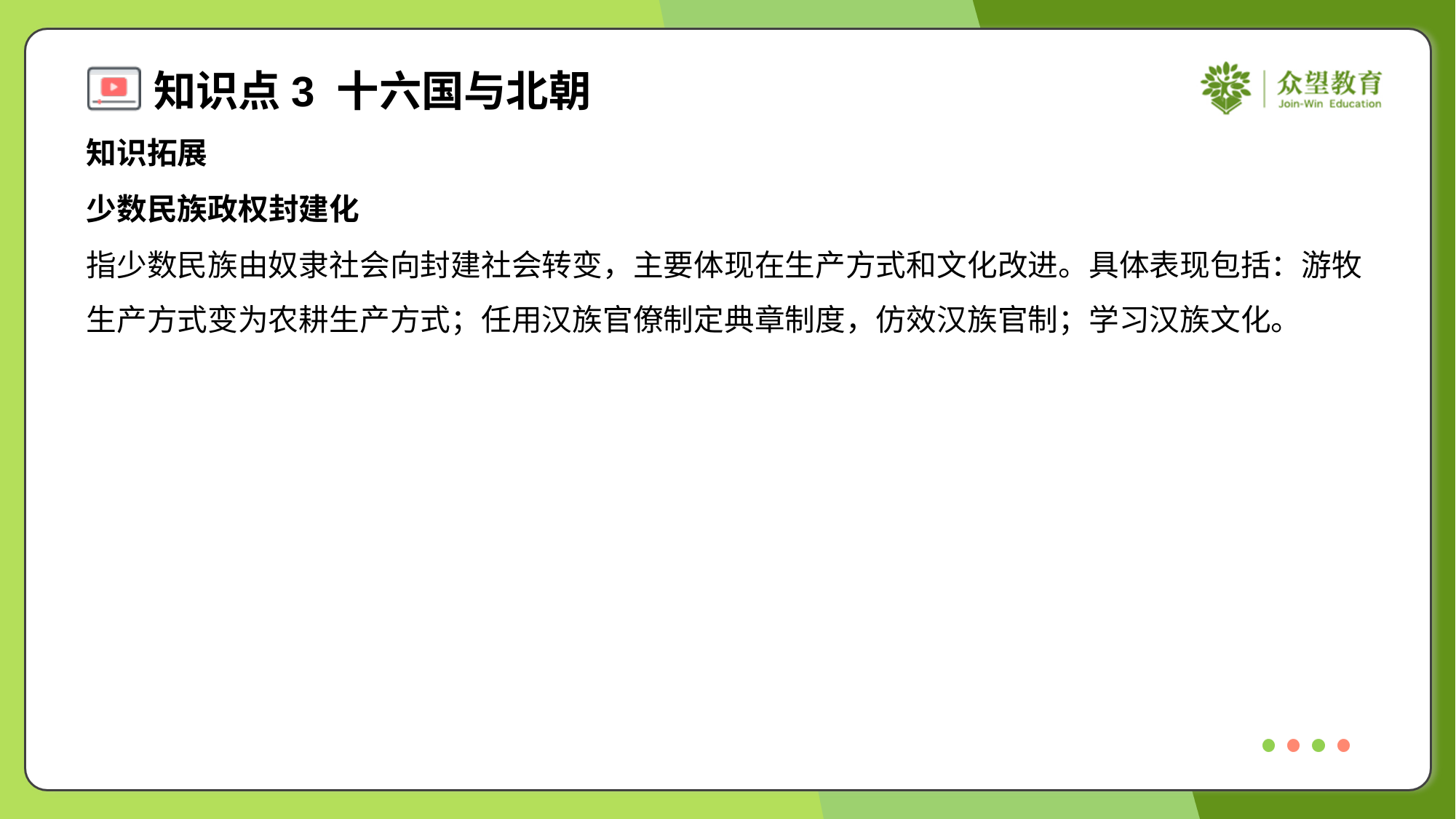

知识拓展
少数民族政权封建化
指少数民族由奴隶社会向封建社会转变，主要体现在生产方式和文化改进。具体表现包括：游牧
生产方式变为农耕生产方式；任用汉族官僚制定典章制度，仿效汉族官制；学习汉族文化。